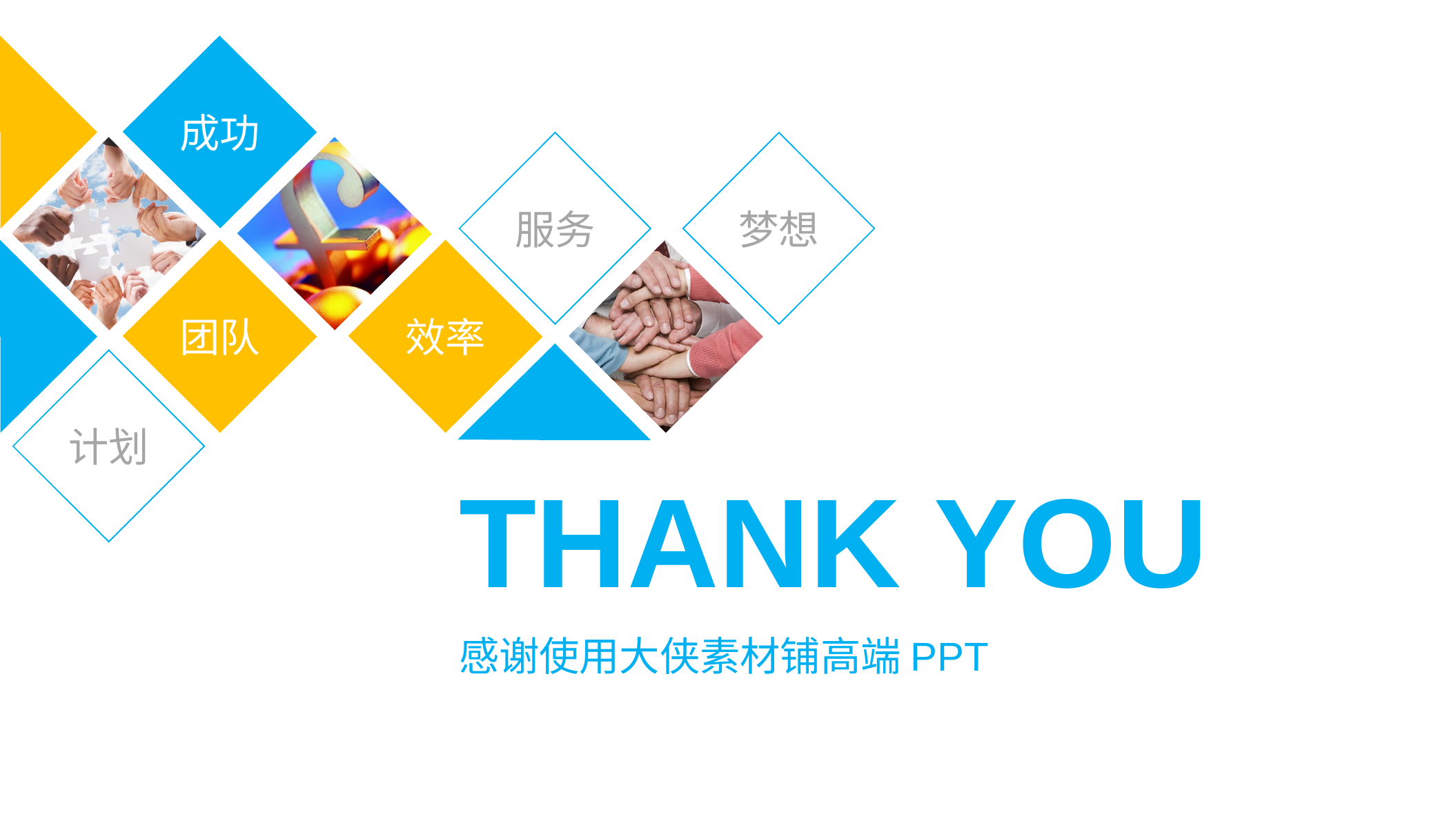

成功
服务
梦想

团队
效率

计划
THANK YOU
感谢使用大侠素材铺高端PPT